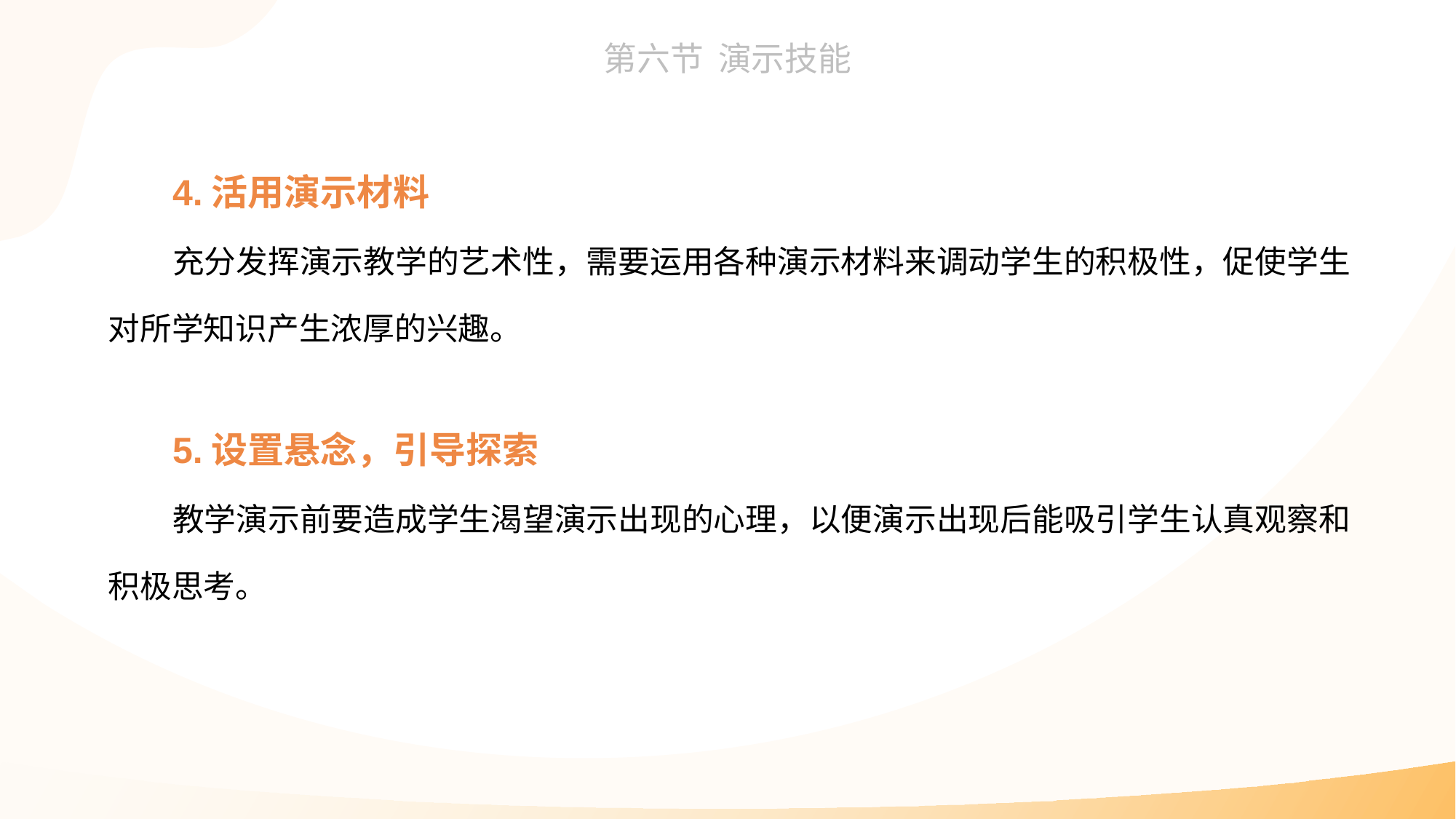

4.活用演示材料
充分发挥演示教学的艺术性，需要运用各种演示材料来调动学生的积极性，促使学生对所学知识产生浓厚的兴趣。

5.设置悬念，引导探索
教学演示前要造成学生渴望演示出现的心理，以便演示出现后能吸引学生认真观察和积极思考。